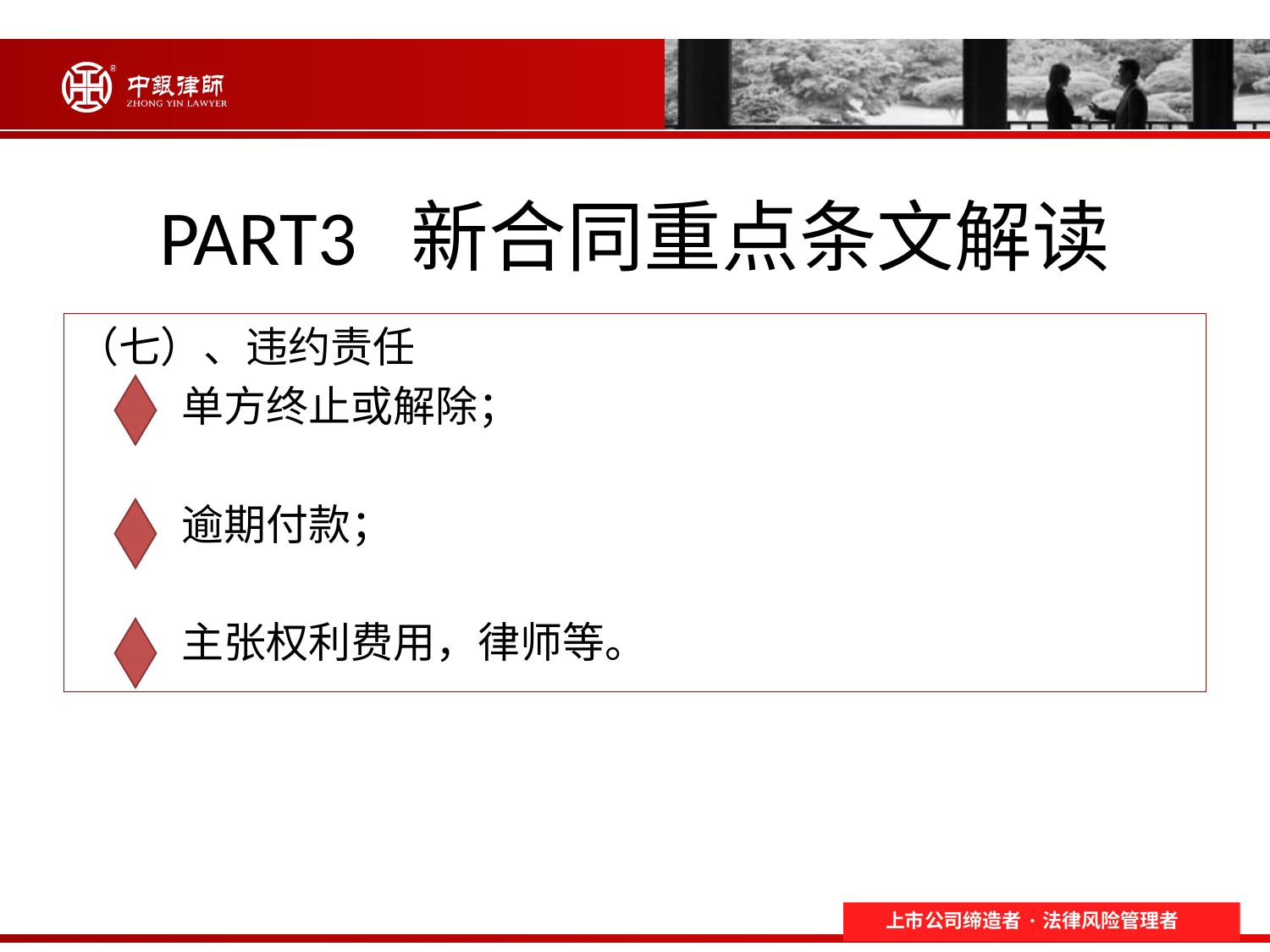

# PART3  新合同重点条文解读
（七）、违约责任
          单方终止或解除；

          逾期付款；

          主张权利费用，律师等。